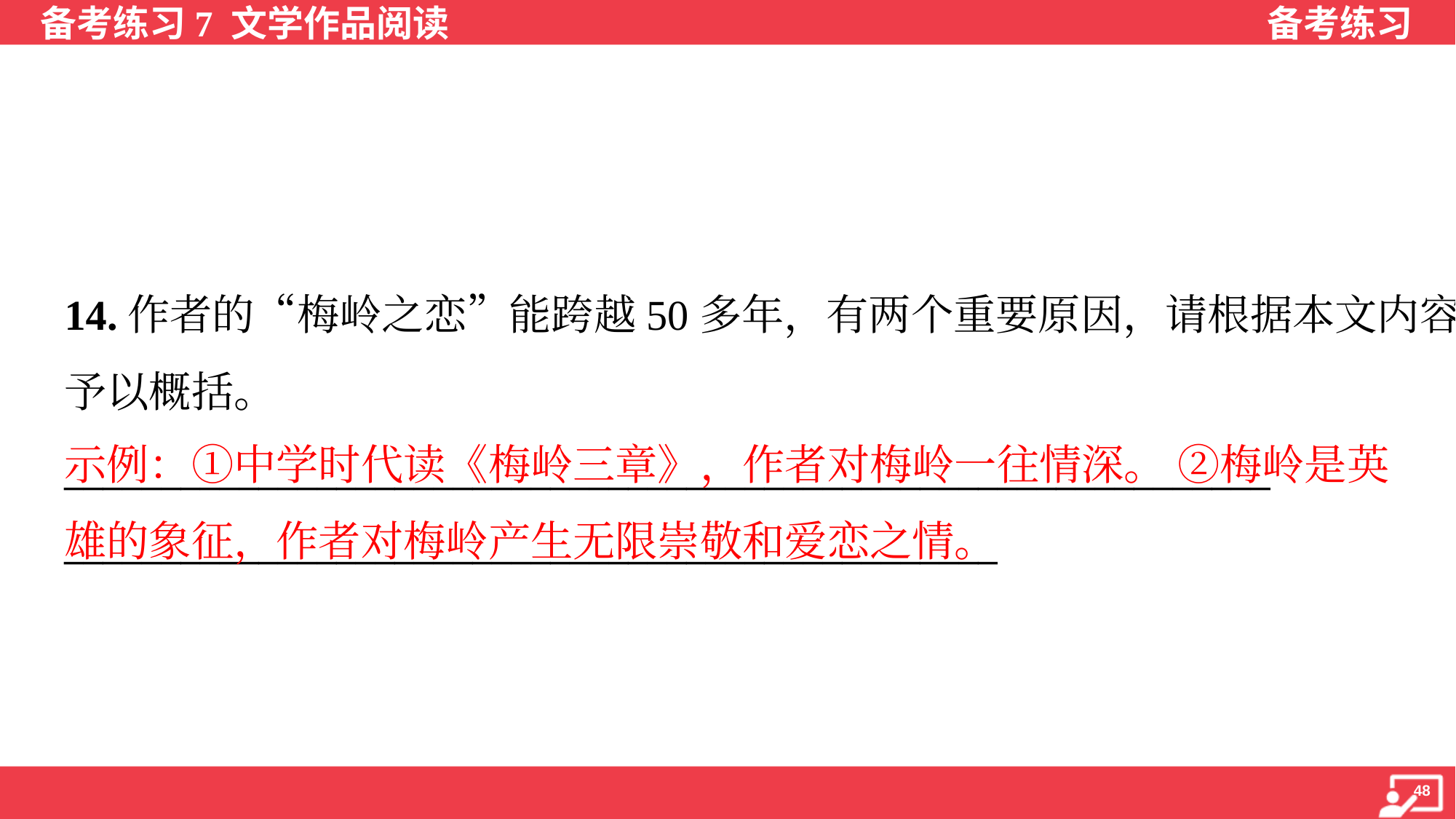

14.作者的“梅岭之恋”能跨越50多年，有两个重要原因，请根据本文内容
予以概括。
______________________________________________________________
________________________________________________
示例：①中学时代读《梅岭三章》，作者对梅岭一往情深。 ②梅岭是英雄的象征，作者对梅岭产生无限崇敬和爱恋之情。